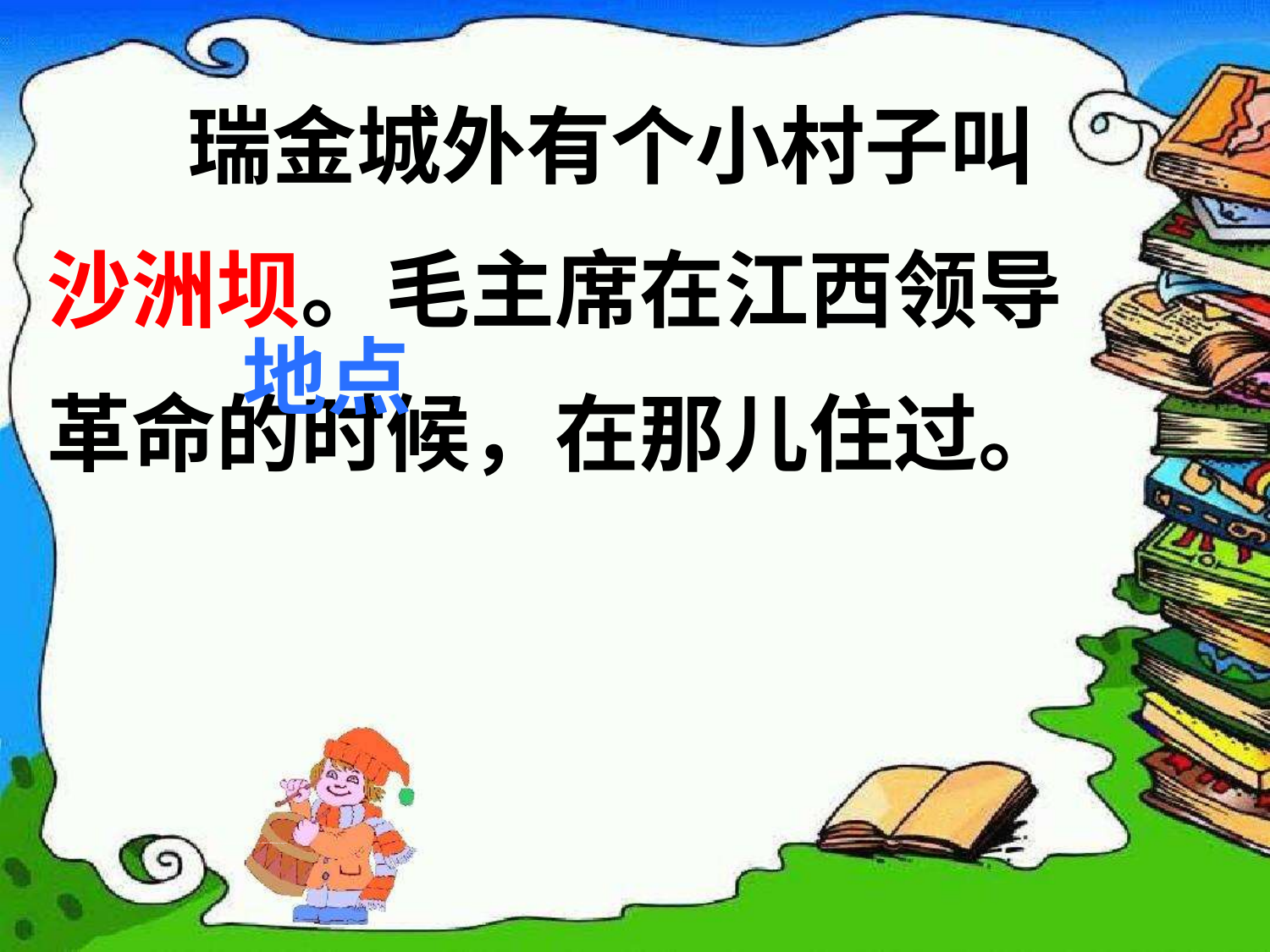

瑞金城外有个小村子叫
沙洲坝。毛主席在江西领导
革命的时候，在那儿住过。
地点

http://lspjy.com绿色圃中小学教育网http://www.lspjy.com  绿色圃中学资源网http://cz.lspjy.com